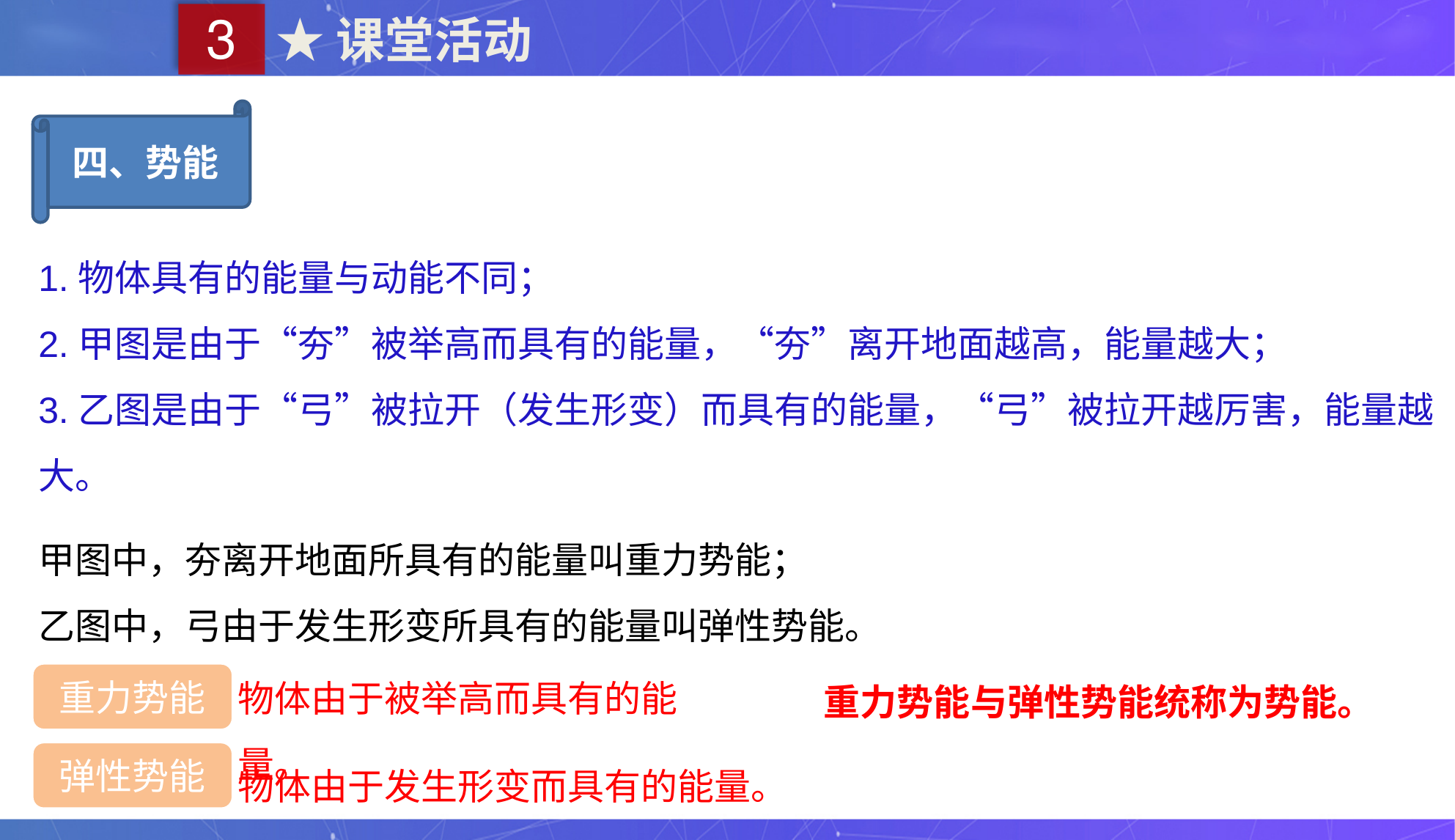

3
★课堂活动
四、势能
1.物体具有的能量与动能不同；
2.甲图是由于“夯”被举高而具有的能量，“夯”离开地面越高，能量越大；
3.乙图是由于“弓”被拉开（发生形变）而具有的能量，“弓”被拉开越厉害，能量越大。
甲图中，夯离开地面所具有的能量叫重力势能；
乙图中，弓由于发生形变所具有的能量叫弹性势能。
物体由于被举高而具有的能量。
重力势能与弹性势能统称为势能。
重力势能
物体由于发生形变而具有的能量。
弹性势能